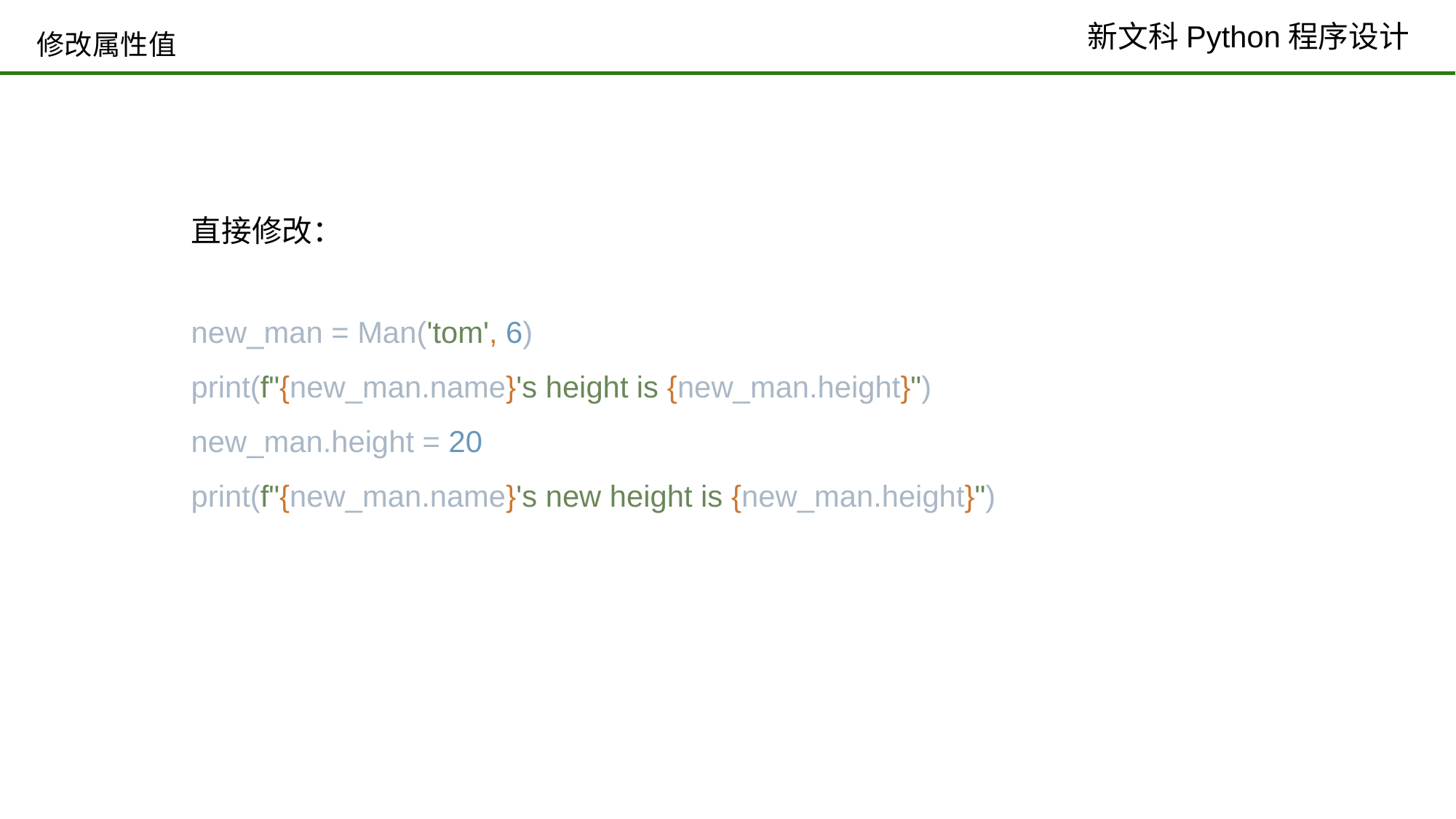

# 修改属性值
直接修改：
new_man = Man('tom', 6)
print(f"{new_man.name}'s height is {new_man.height}")
new_man.height = 20
print(f"{new_man.name}'s new height is {new_man.height}")